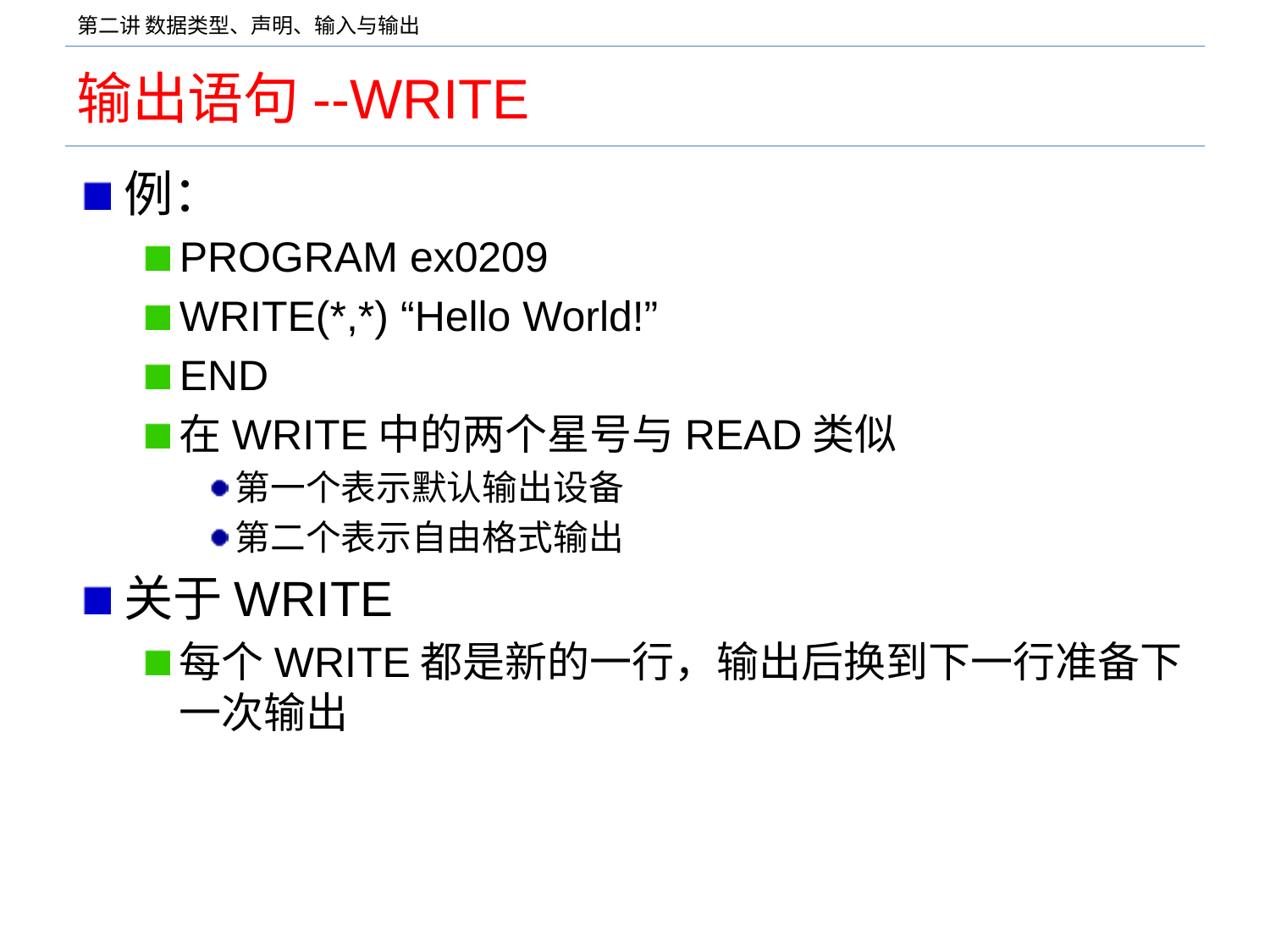

# 输出语句--WRITE
例：
PROGRAM ex0209
WRITE(*,*) “Hello World!”
END
在WRITE中的两个星号与READ类似
第一个表示默认输出设备
第二个表示自由格式输出
关于WRITE
每个WRITE都是新的一行，输出后换到下一行准备下一次输出